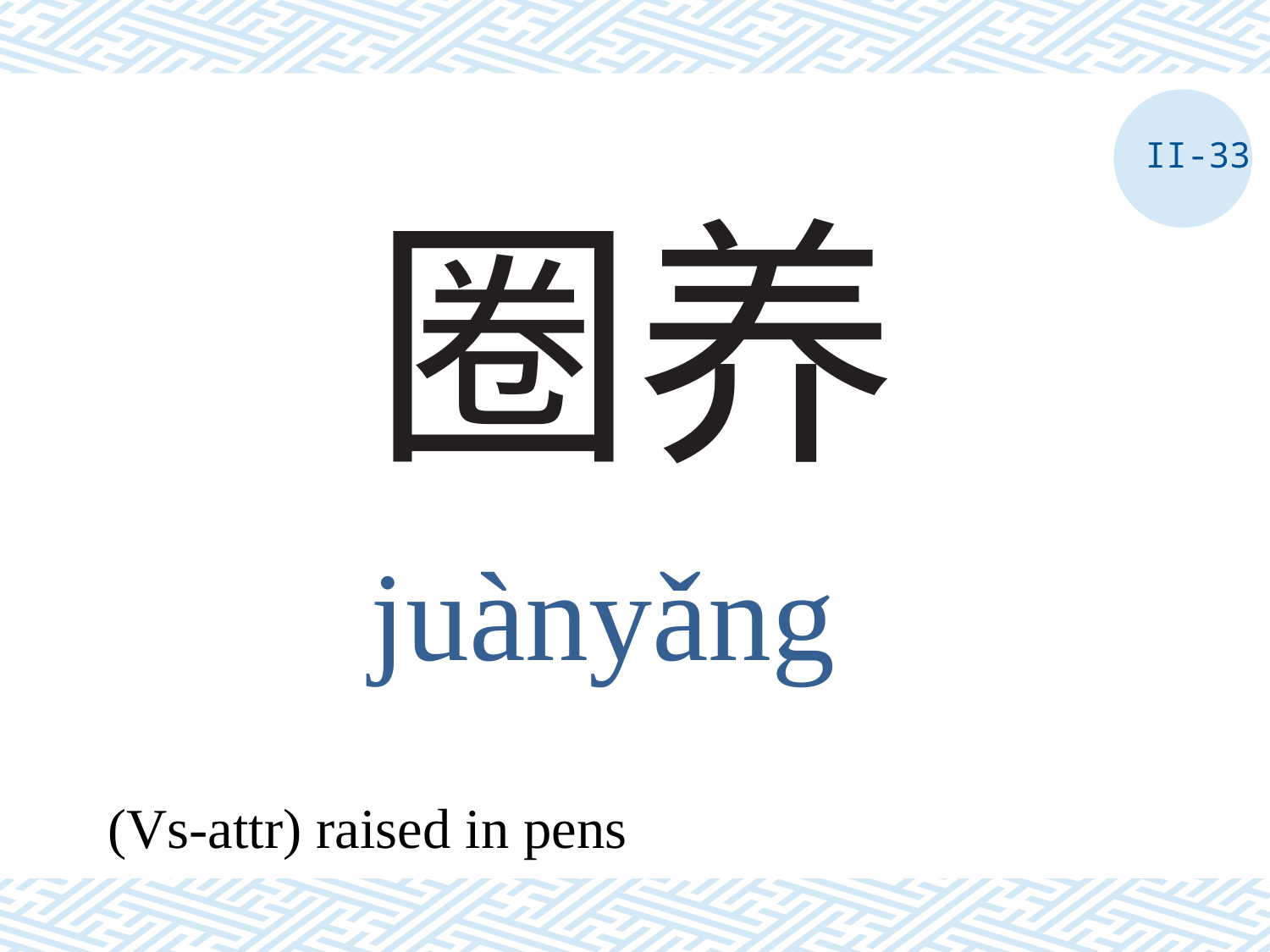

II-33

# 圈养
juànyǎng
(Vs-attr) raised in pens